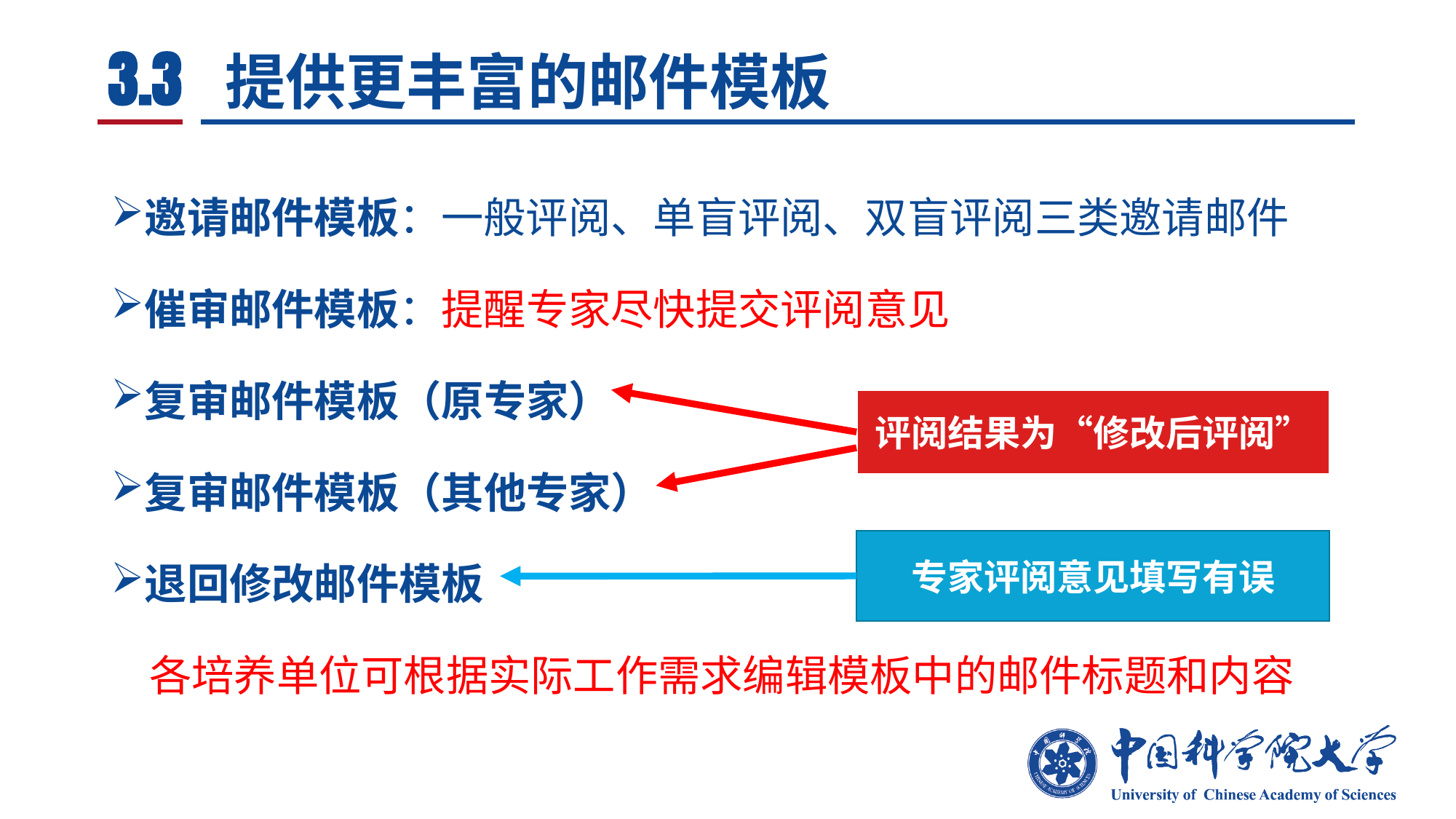

# 3.3  提供更丰富的邮件模板
邀请邮件模板：一般评阅、单盲评阅、双盲评阅三类邀请邮件
催审邮件模板：提醒专家尽快提交评阅意见
复审邮件模板（原专家）
复审邮件模板（其他专家）
退回修改邮件模板
   各培养单位可根据实际工作需求编辑模板中的邮件标题和内容
评阅结果为“修改后评阅”
专家评阅意见填写有误